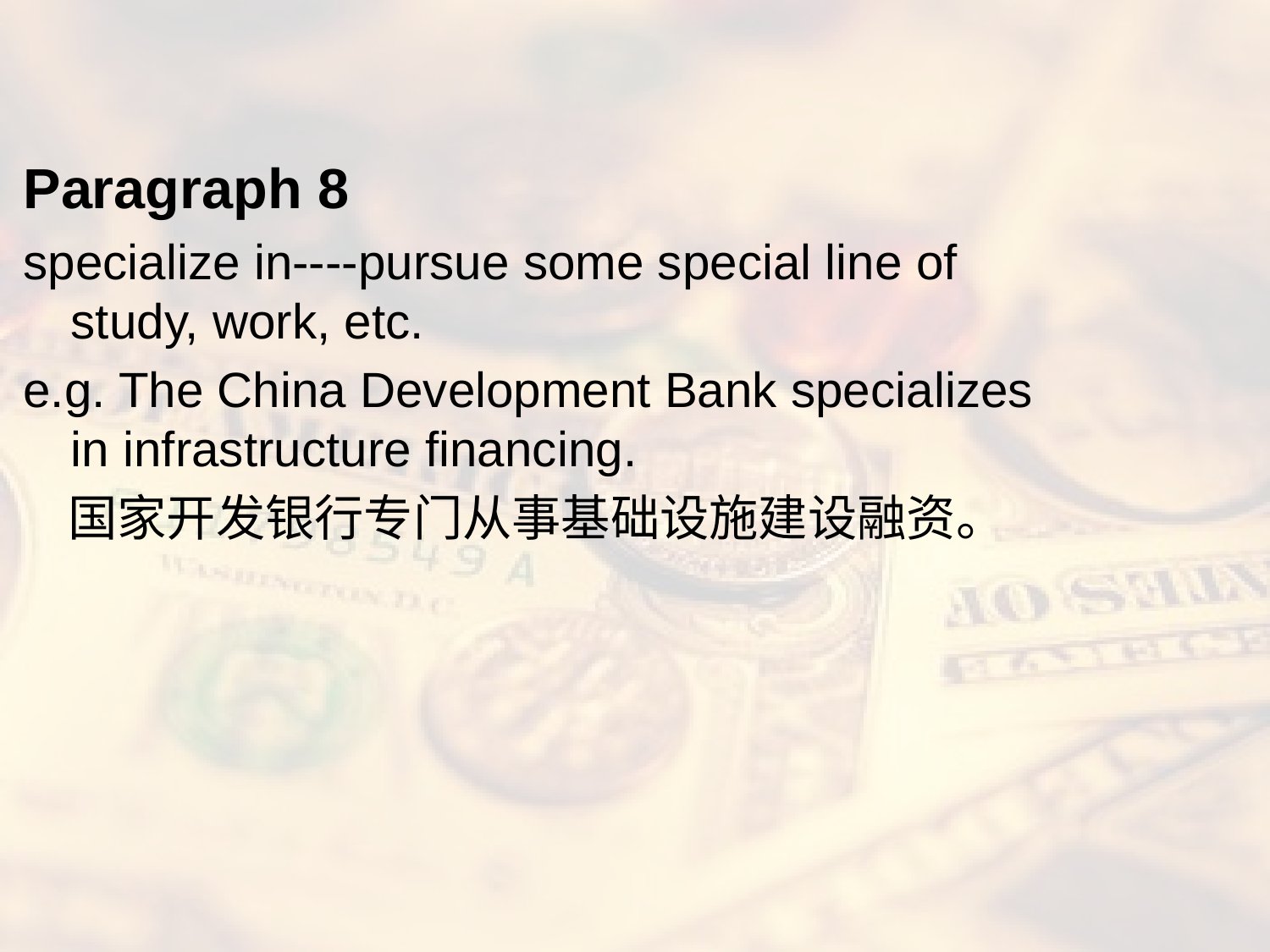

#
Paragraph 8
specialize in----pursue some special line of study, work, etc.
e.g. The China Development Bank specializes in infrastructure financing.
   国家开发银行专门从事基础设施建设融资。